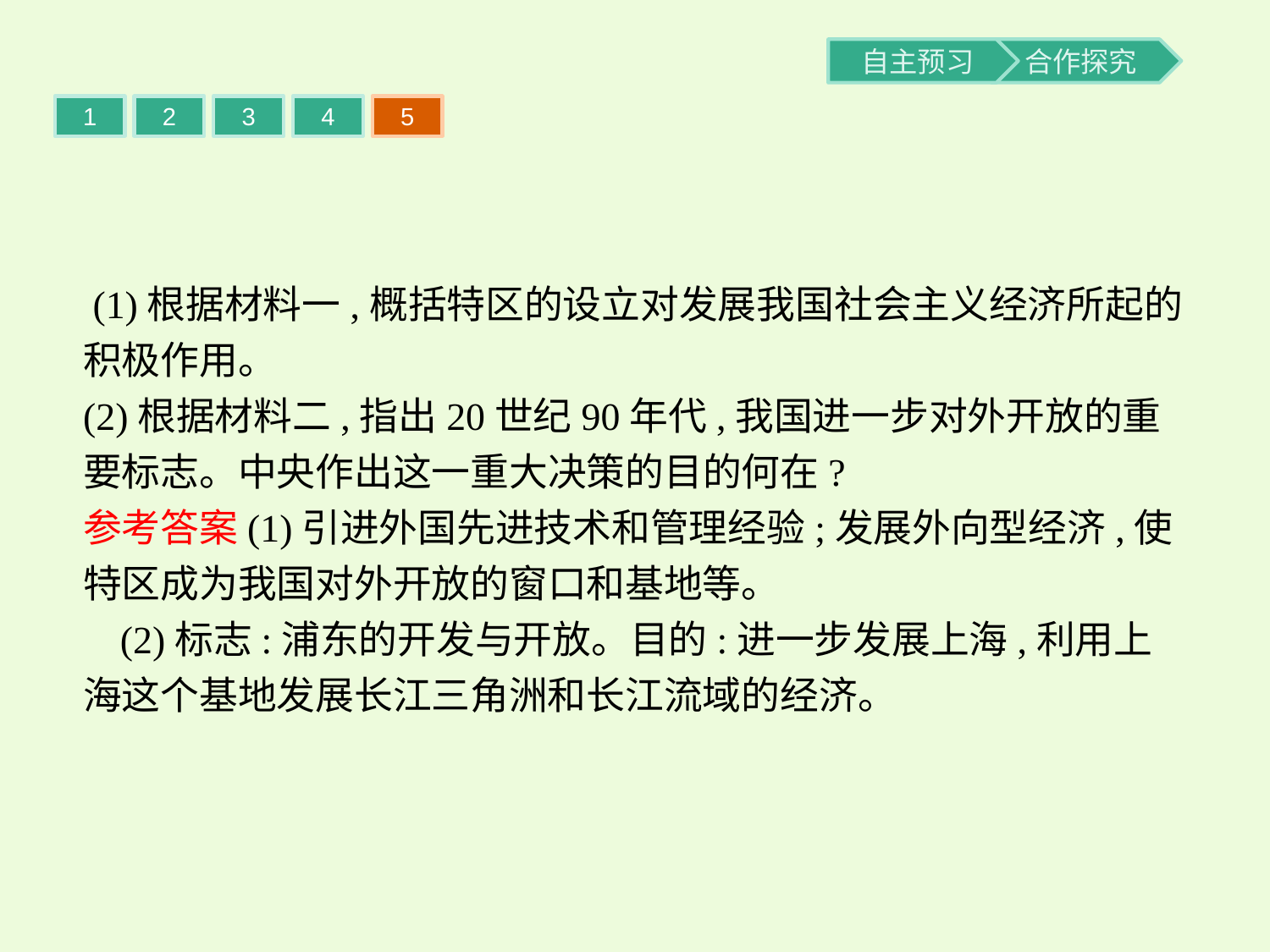

1
2
3
4
5
 (1)根据材料一,概括特区的设立对发展我国社会主义经济所起的积极作用。
(2)根据材料二,指出20世纪90年代,我国进一步对外开放的重要标志。中央作出这一重大决策的目的何在?
参考答案(1)引进外国先进技术和管理经验;发展外向型经济,使特区成为我国对外开放的窗口和基地等。
(2)标志:浦东的开发与开放。目的:进一步发展上海,利用上海这个基地发展长江三角洲和长江流域的经济。